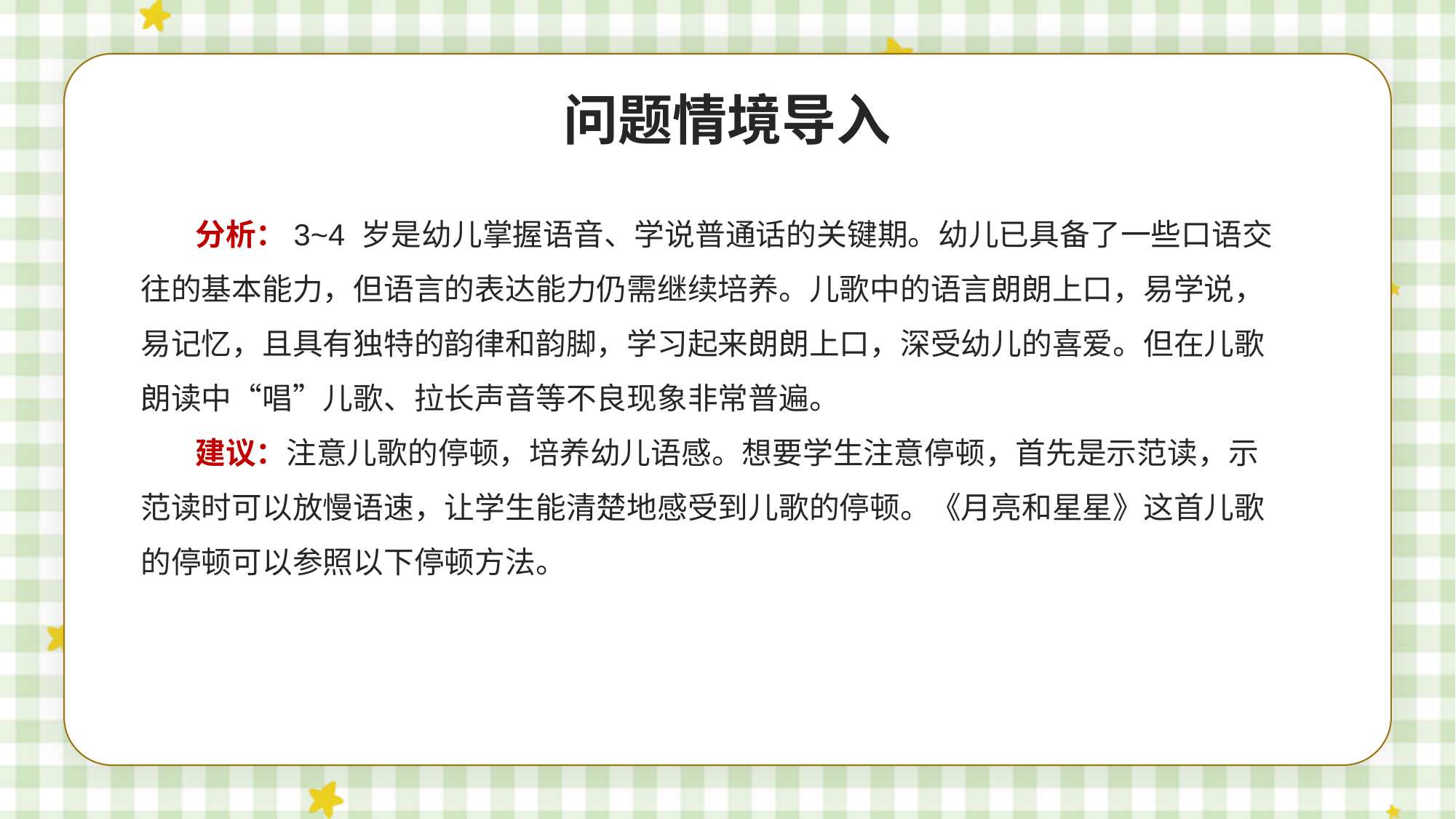

问题情境导入
分析：3~4 岁是幼儿掌握语音、学说普通话的关键期。幼儿已具备了一些口语交往的基本能力，但语言的表达能力仍需继续培养。儿歌中的语言朗朗上口，易学说，易记忆，且具有独特的韵律和韵脚，学习起来朗朗上口，深受幼儿的喜爱。但在儿歌朗读中“唱”儿歌、拉长声音等不良现象非常普遍。
建议：注意儿歌的停顿，培养幼儿语感。想要学生注意停顿，首先是示范读，示范读时可以放慢语速，让学生能清楚地感受到儿歌的停顿。《月亮和星星》这首儿歌的停顿可以参照以下停顿方法。